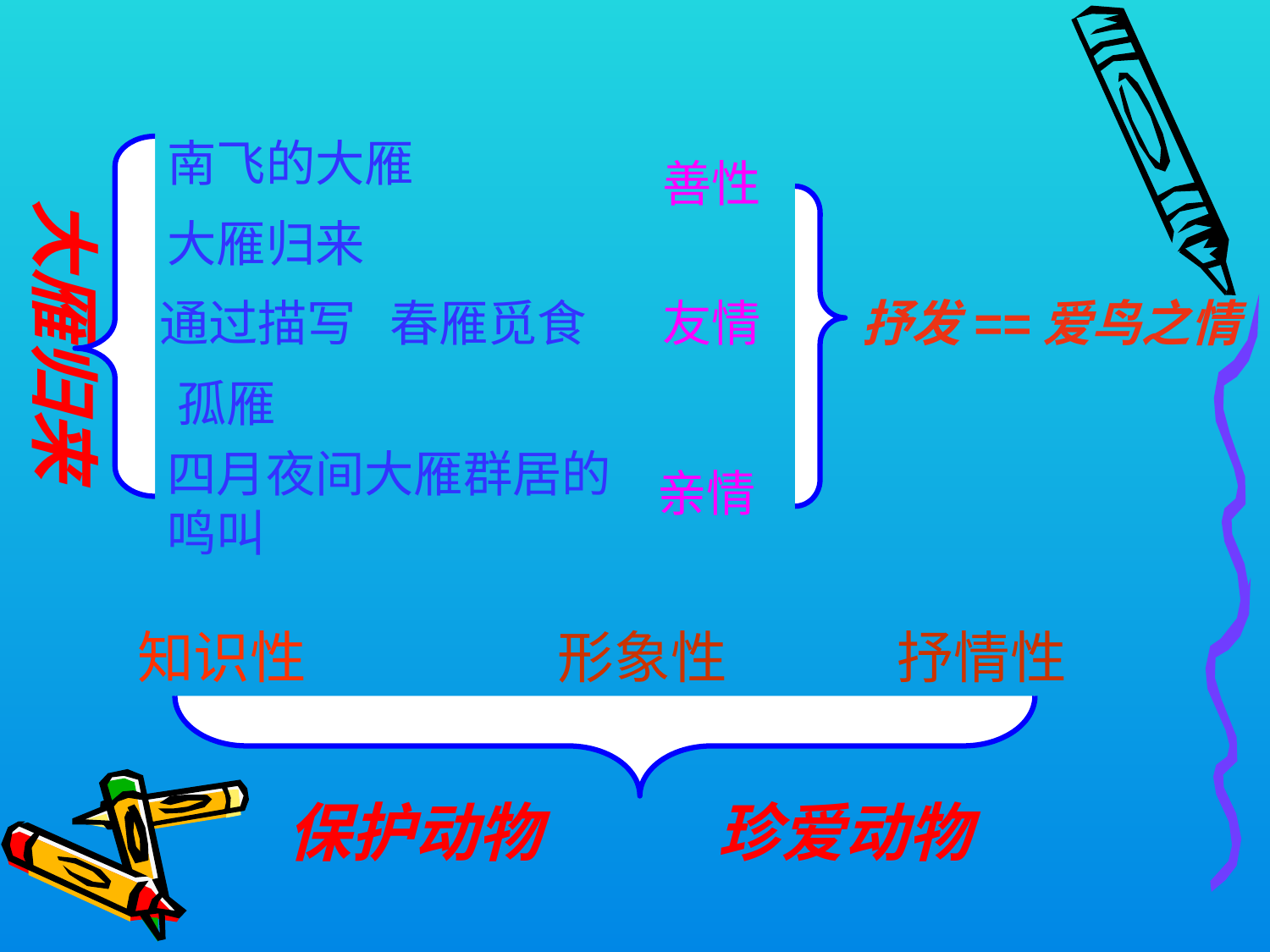

南飞的大雁

 善性
大雁归来

大雁归来
  通过描写   春雁觅食
 友情
抒发==爱鸟之情

孤雁
四月夜间大雁群居的鸣叫
亲情
知识性
形象性
抒情性
保护动物
珍爱动物